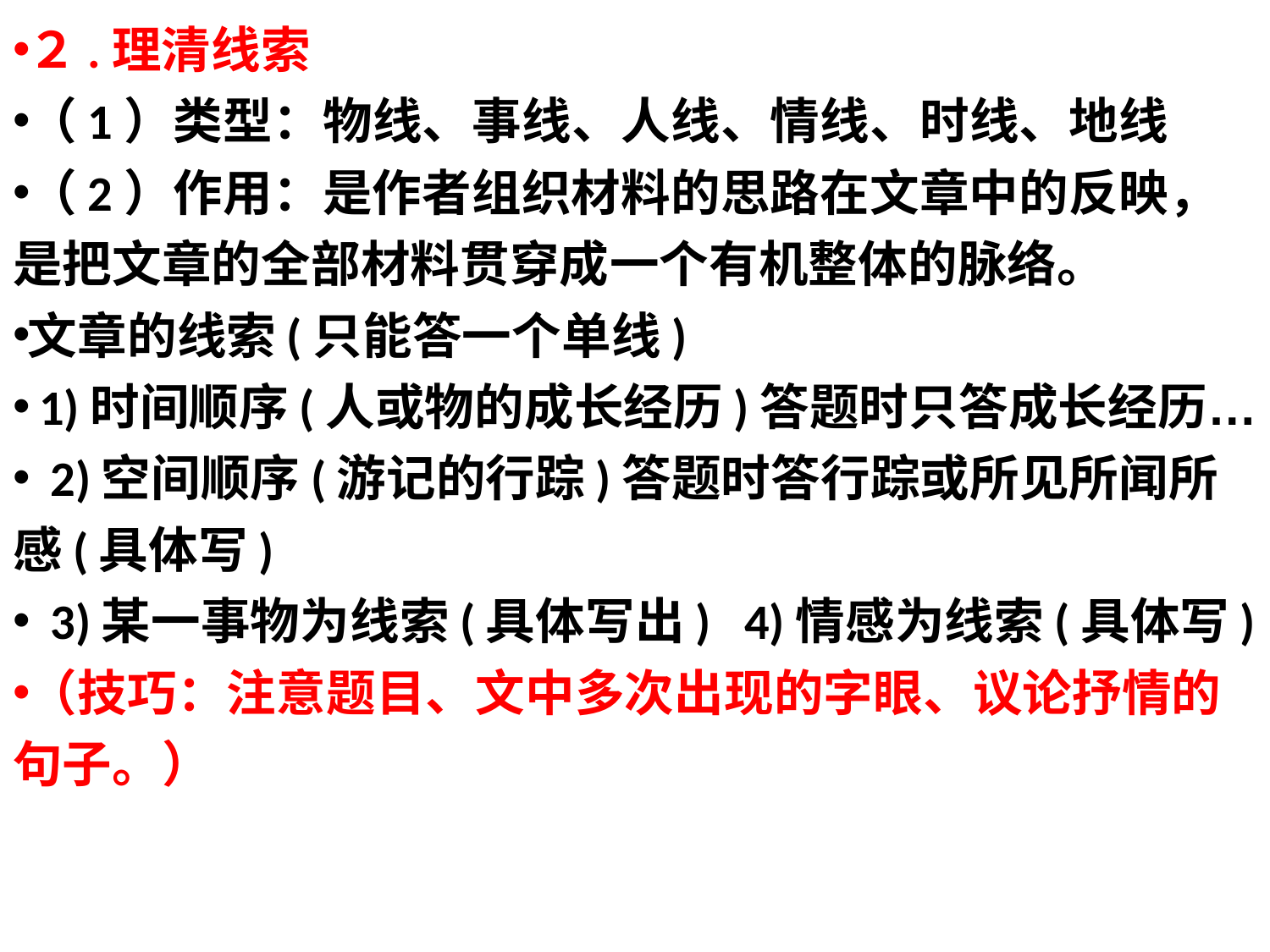

２.理清线索
（1）类型：物线、事线、人线、情线、时线、地线
（2）作用：是作者组织材料的思路在文章中的反映，是把文章的全部材料贯穿成一个有机整体的脉络。
文章的线索(只能答一个单线)
 1)时间顺序(人或物的成长经历)答题时只答成长经历…
  2)空间顺序(游记的行踪)答题时答行踪或所见所闻所感(具体写)
  3)某一事物为线索(具体写出)   4)情感为线索(具体写)
（技巧：注意题目、文中多次出现的字眼、议论抒情的句子。）
#